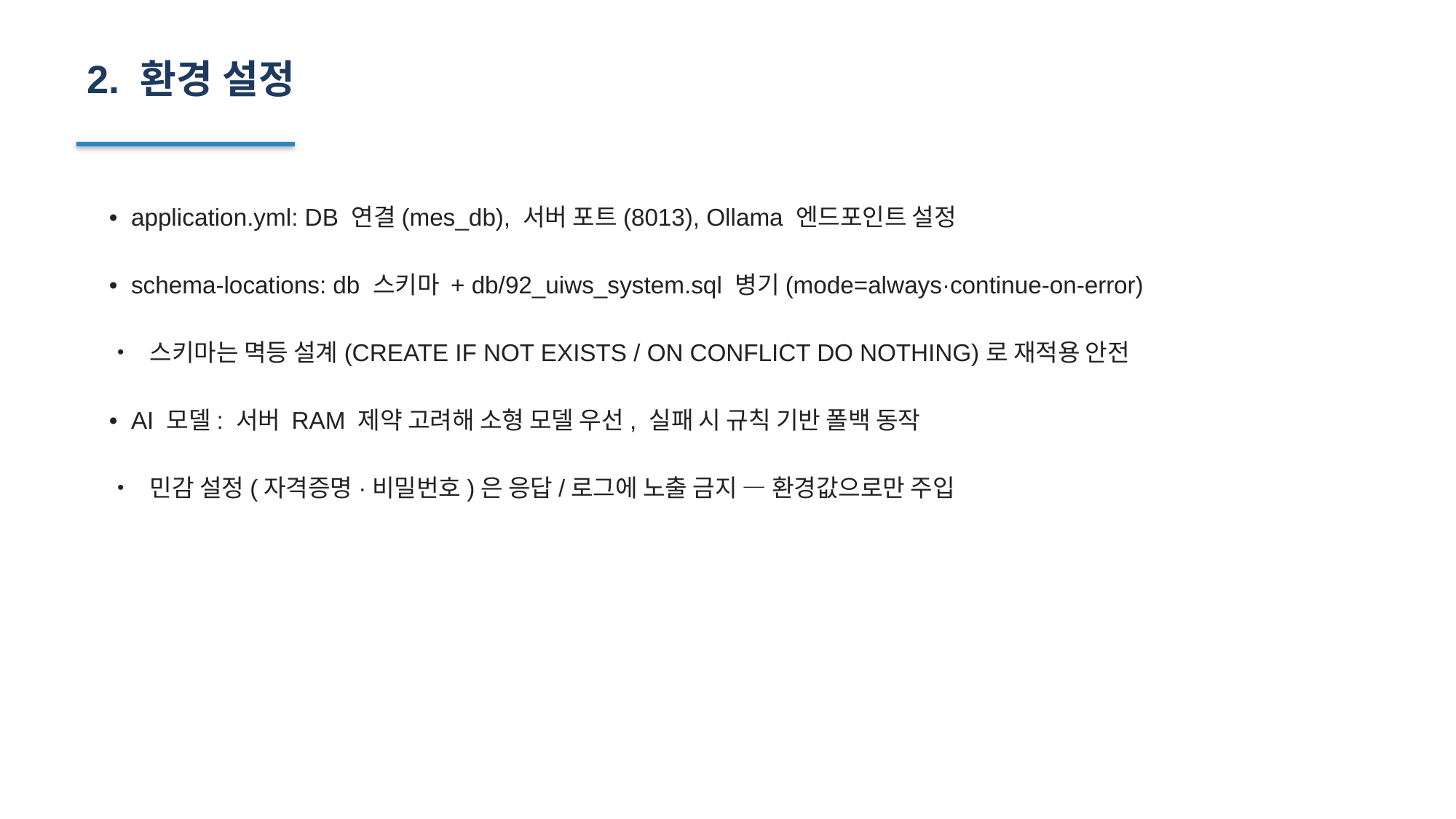

2. 환경 설정

•  application.yml: DB 연결(mes_db), 서버 포트(8013), Ollama 엔드포인트 설정
•  schema-locations: db 스키마 + db/92_uiws_system.sql 병기(mode=always·continue-on-error)
•  스키마는 멱등 설계(CREATE IF NOT EXISTS / ON CONFLICT DO NOTHING)로 재적용 안전
•  AI 모델: 서버 RAM 제약 고려해 소형 모델 우선, 실패 시 규칙 기반 폴백 동작
•  민감 설정(자격증명·비밀번호)은 응답/로그에 노출 금지 — 환경값으로만 주입